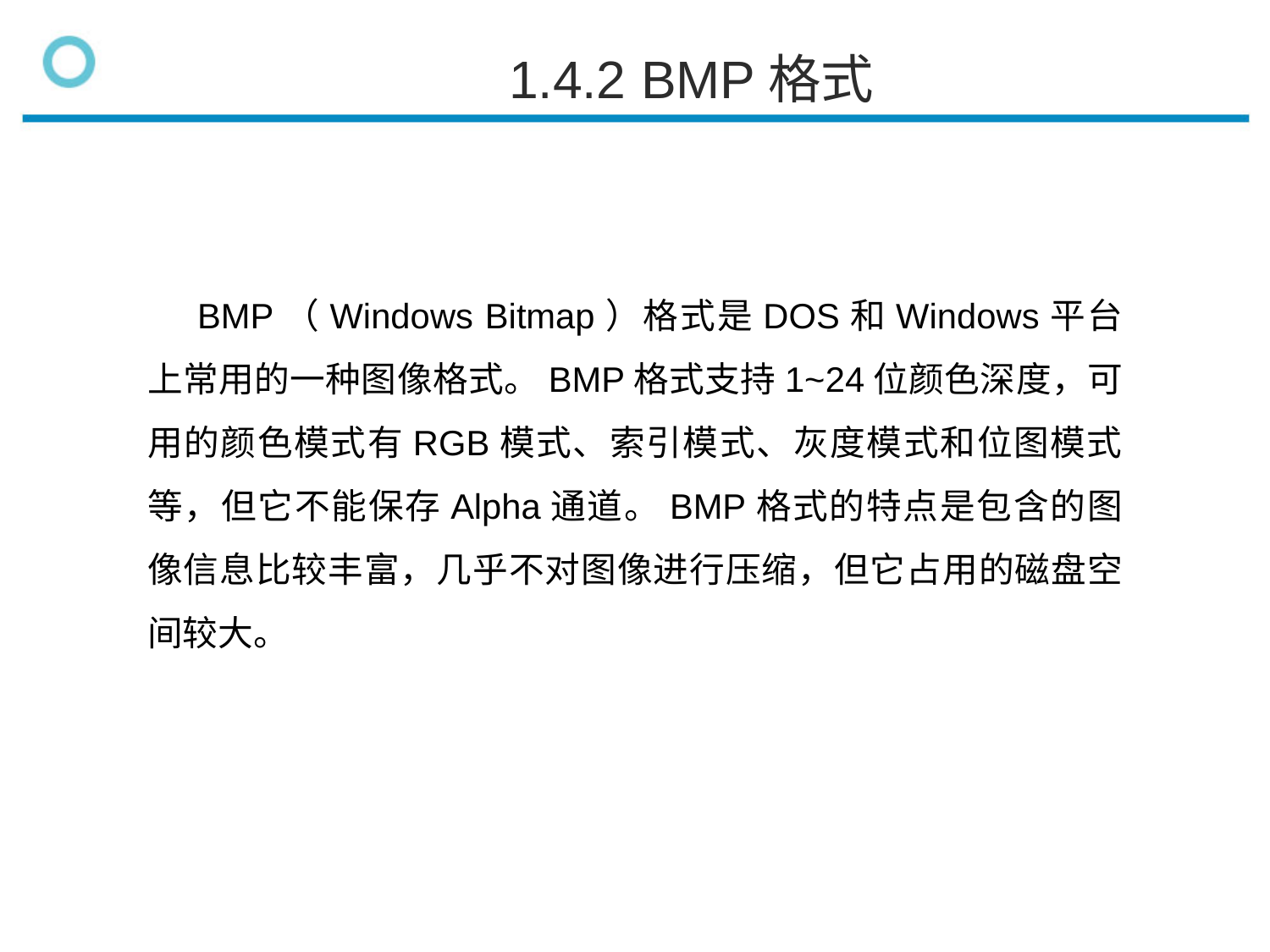

1.4.2 BMP格式

BMP（Windows Bitmap）格式是DOS和Windows平台上常用的一种图像格式。BMP格式支持1~24位颜色深度，可用的颜色模式有RGB模式、索引模式、灰度模式和位图模式等，但它不能保存Alpha通道。BMP格式的特点是包含的图像信息比较丰富，几乎不对图像进行压缩，但它占用的磁盘空间较大。